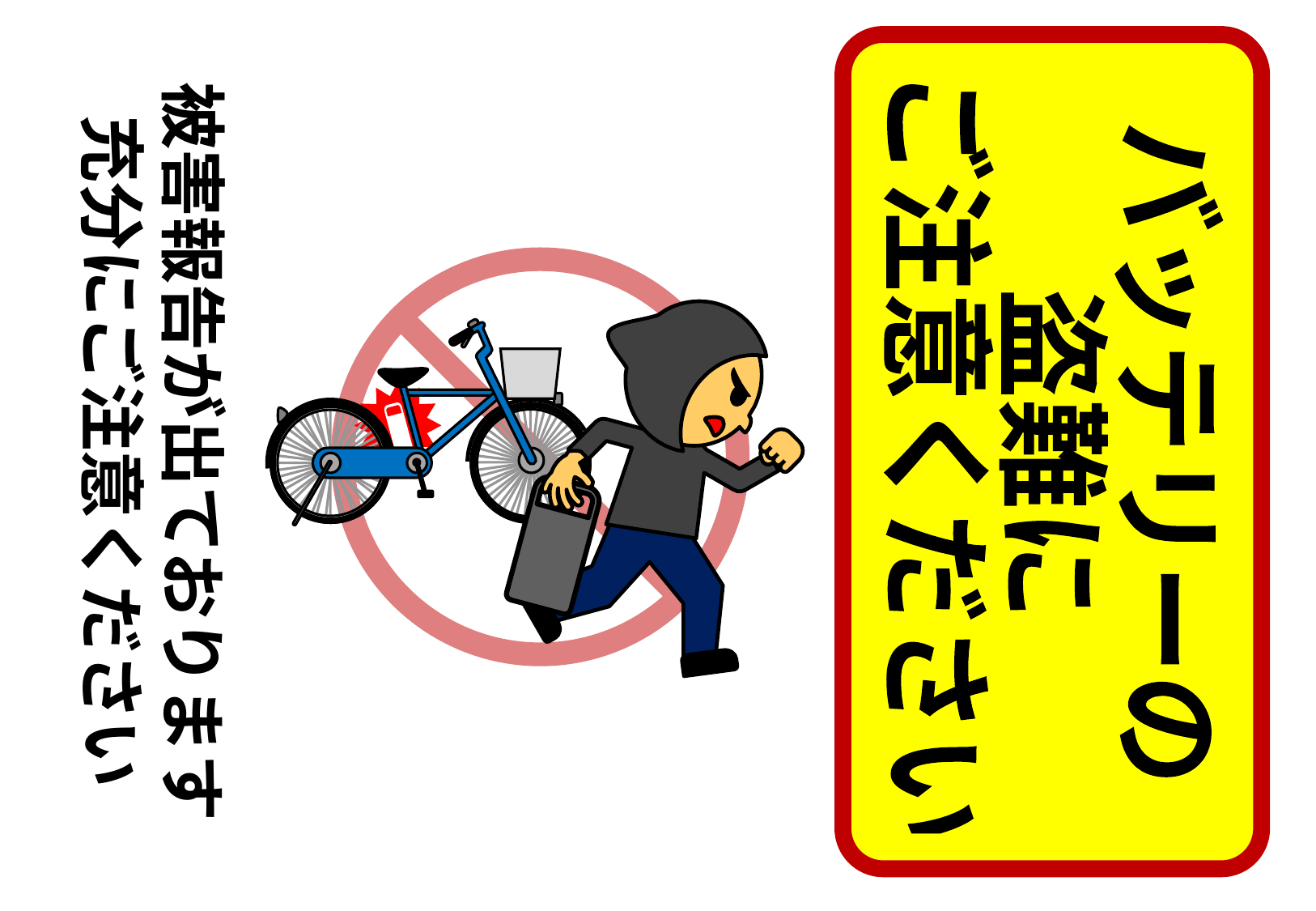

被害報告が出ております
充分にご注意ください

バッテリーの
盗難に
ご注意ください